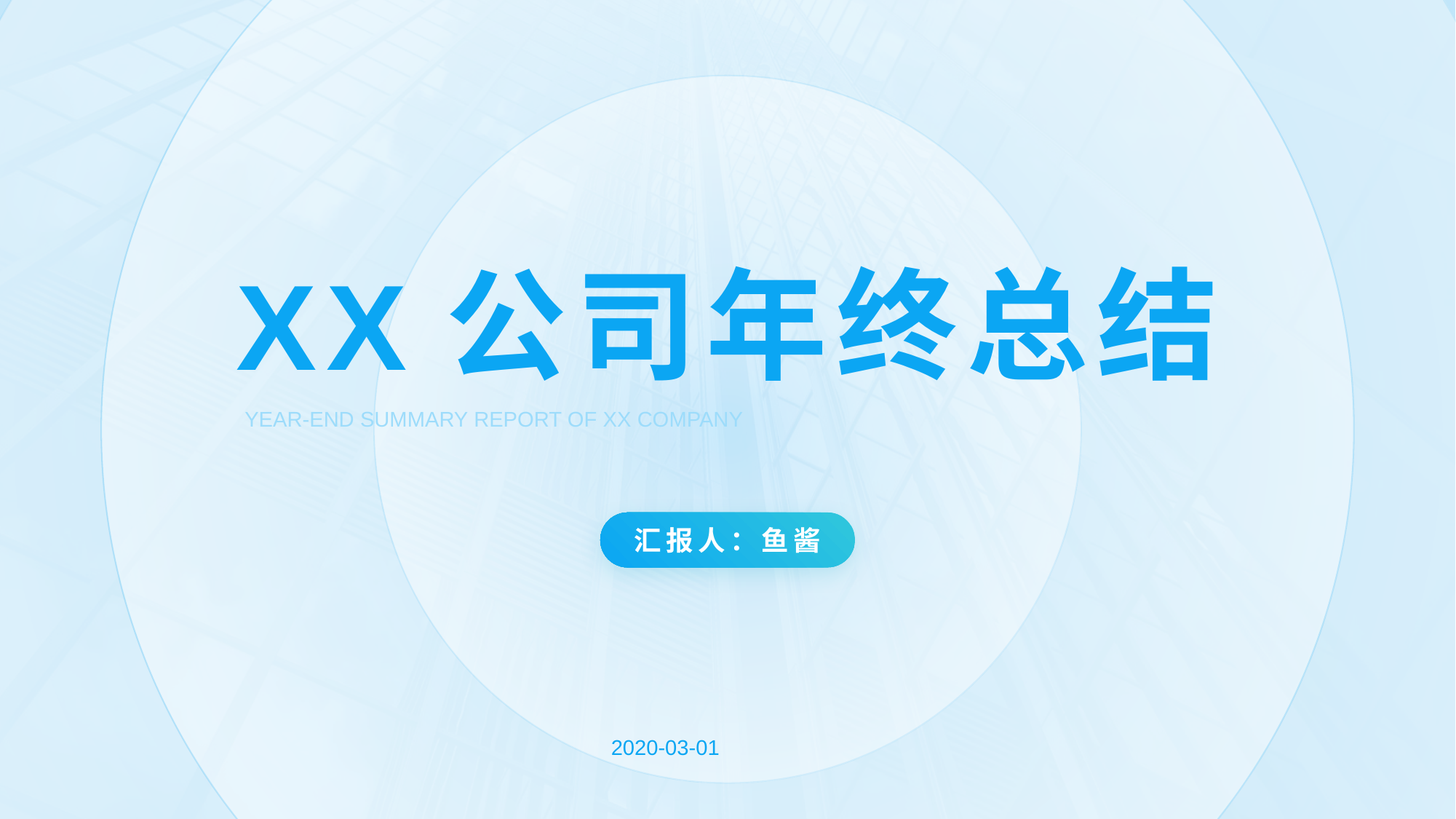

XX公司年终总结
YEAR-END SUMMARY REPORT OF XX COMPANY

汇报人：鱼酱
2020-03-01